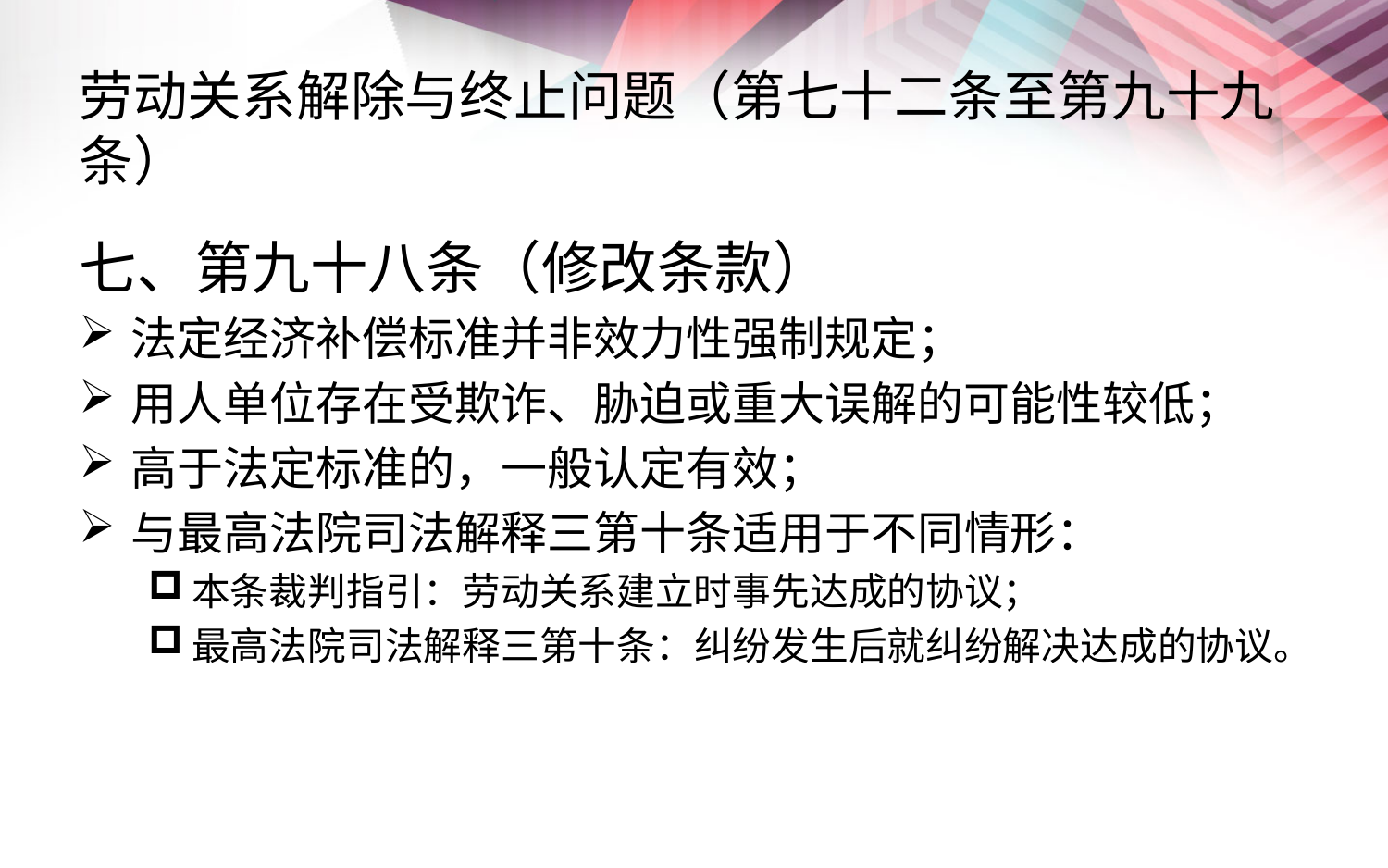

# 劳动关系解除与终止问题（第七十二条至第九十九条）
七、第九十八条（修改条款）
法定经济补偿标准并非效力性强制规定；
用人单位存在受欺诈、胁迫或重大误解的可能性较低；
高于法定标准的，一般认定有效；
与最高法院司法解释三第十条适用于不同情形：
本条裁判指引：劳动关系建立时事先达成的协议；
最高法院司法解释三第十条：纠纷发生后就纠纷解决达成的协议。